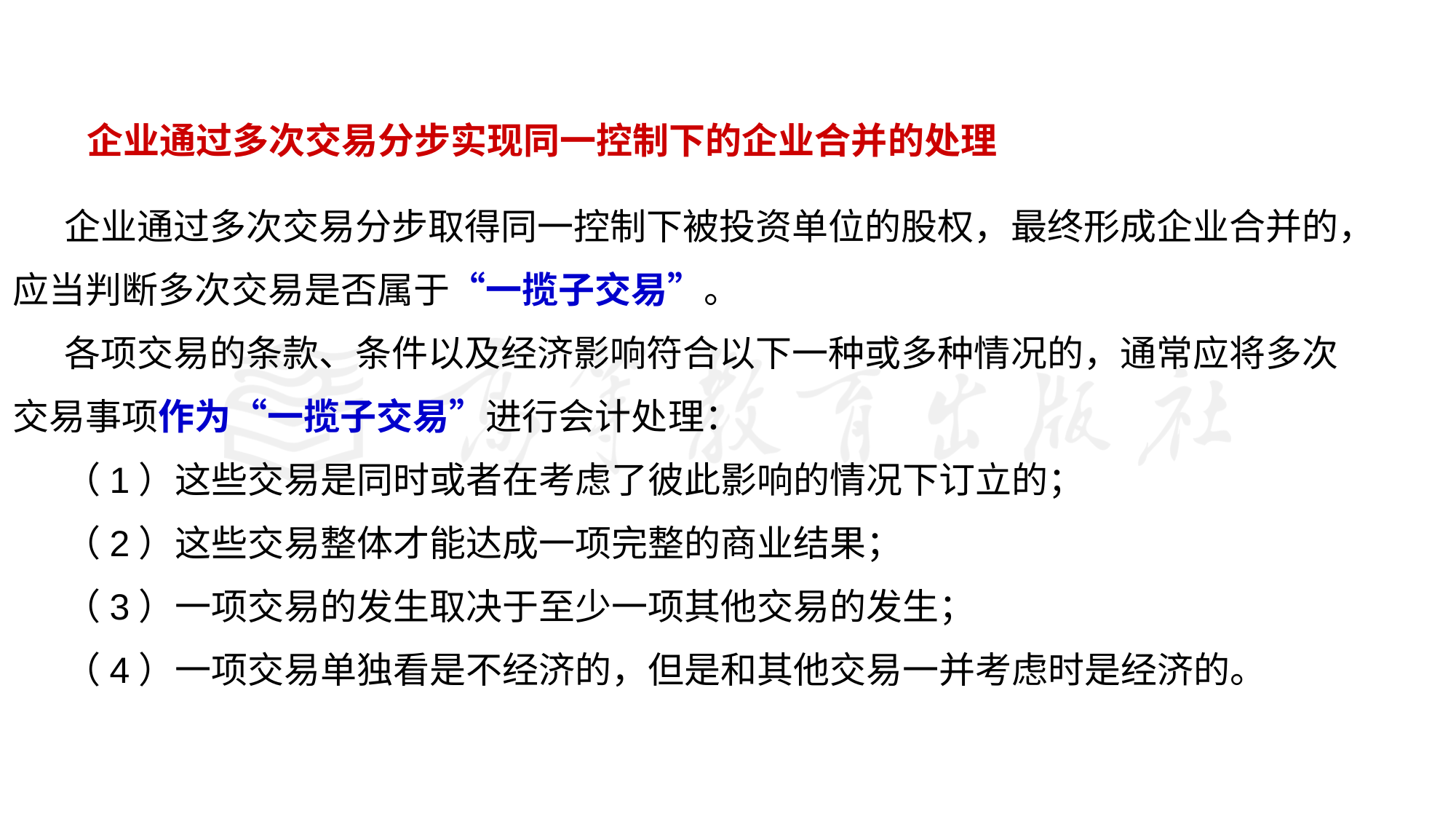

企业通过多次交易分步实现同一控制下的企业合并的处理
企业通过多次交易分步取得同一控制下被投资单位的股权，最终形成企业合并的，应当判断多次交易是否属于“一揽子交易”。
各项交易的条款、条件以及经济影响符合以下一种或多种情况的，通常应将多次交易事项作为“一揽子交易”进行会计处理：
（1）这些交易是同时或者在考虑了彼此影响的情况下订立的；
（2）这些交易整体才能达成一项完整的商业结果；
（3）一项交易的发生取决于至少一项其他交易的发生；
（4）一项交易单独看是不经济的，但是和其他交易一并考虑时是经济的。